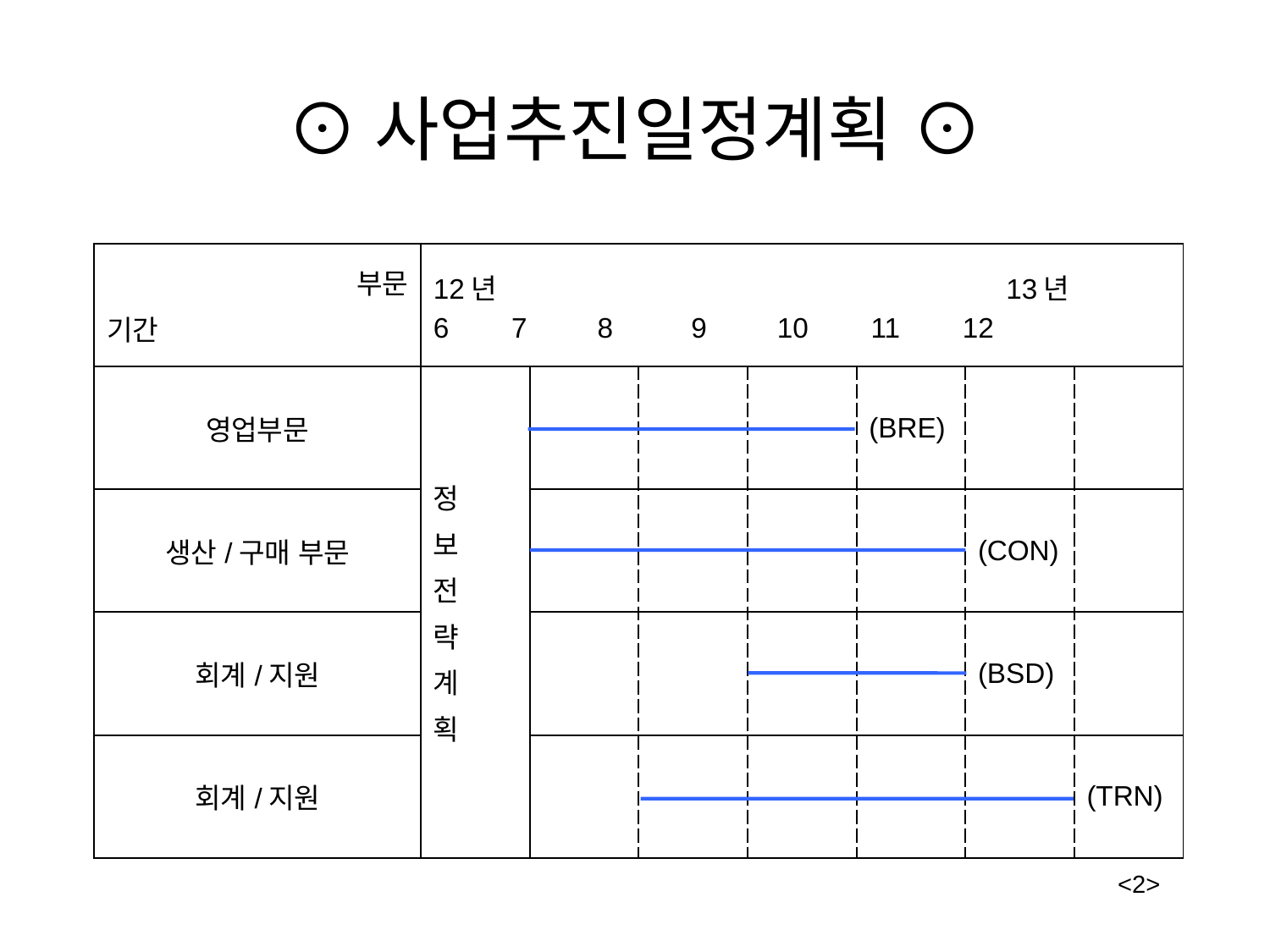

⊙사업추진일정계획 ⊙
| 부문 기간 | 12년 13년 6 7 8 9 10 11 12 |  |  |  |  |  |  |
| --- | --- | --- | --- | --- | --- | --- | --- |
| 영업부문 | 정 보 전 략 계 획 |  |  |  | (BRE) |  |  |
| 생산/구매 부문 |  |  |  |  |  | (CON) |  |
| 회계/지원 |  |  |  |  |  | (BSD) |  |
| 회계/지원 |  |  |  |  |  |  | (TRN) |

<2>